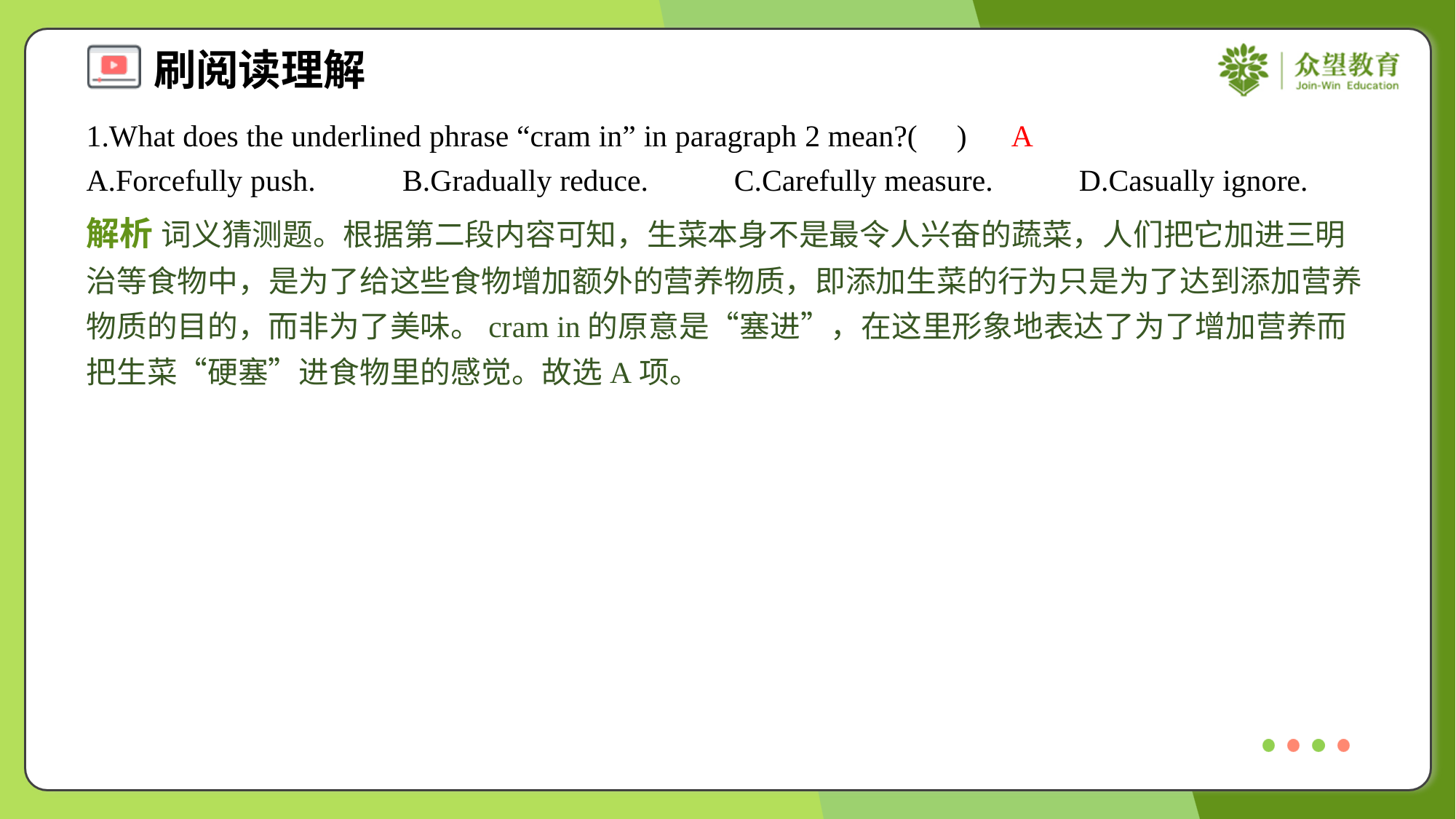

1.What does the underlined phrase “cram in” in paragraph 2 mean?(     )
A
A.Forcefully push.	B.Gradually reduce.	C.Carefully measure.	D.Casually ignore.
解析 词义猜测题。根据第二段内容可知，生菜本身不是最令人兴奋的蔬菜，人们把它加进三明治等食物中，是为了给这些食物增加额外的营养物质，即添加生菜的行为只是为了达到添加营养物质的目的，而非为了美味。cram in的原意是“塞进”，在这里形象地表达了为了增加营养而把生菜“硬塞”进食物里的感觉。故选A项。